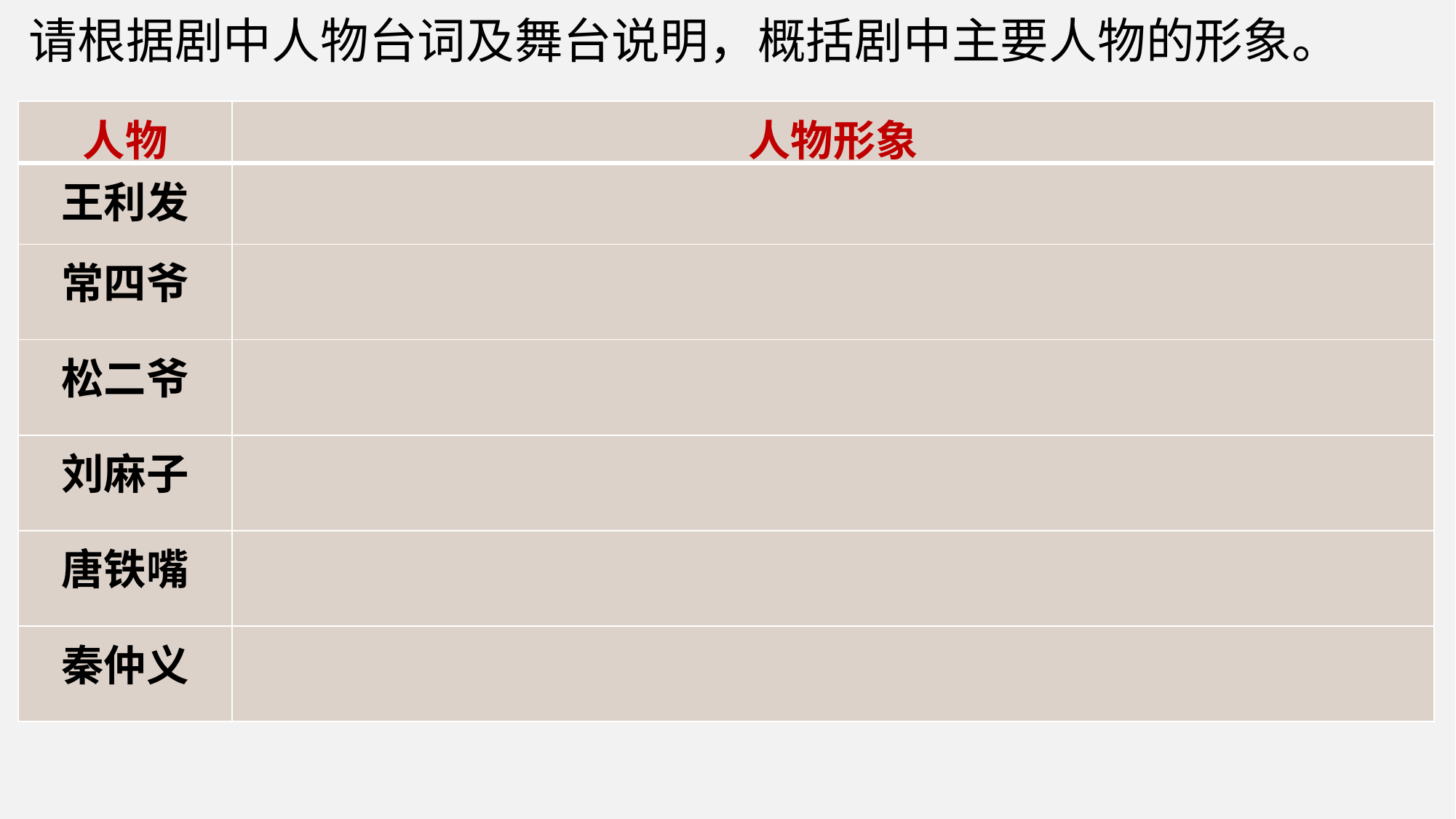

请根据剧中人物台词及舞台说明，概括剧中主要人物的形象。

| 人物 | 人物形象 |
| --- | --- |
| 王利发 |  |
| 常四爷 |  |
| 松二爷 |  |
| 刘麻子 |  |
| 唐铁嘴 |  |
| 秦仲义 |  |